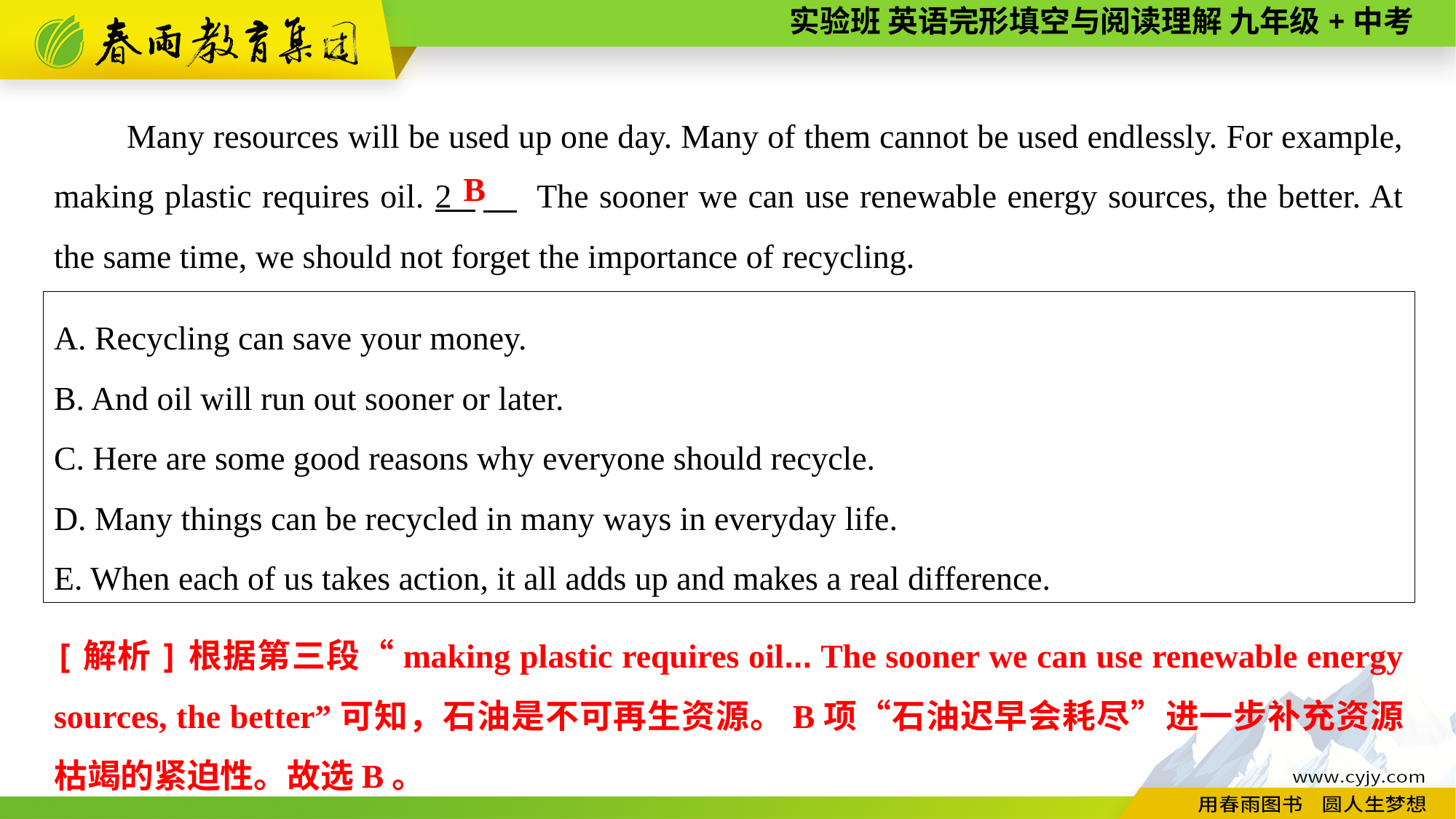

Many resources will be used up one day. Many of them cannot be used endlessly. For example, making plastic requires oil. 2  　 The sooner we can use renewable energy sources, the better. At the same time, we should not forget the importance of recycling.
B
A. Recycling can save your money.
B. And oil will run out sooner or later.
C. Here are some good reasons why everyone should recycle.
D. Many things can be recycled in many ways in everyday life.
E. When each of us takes action, it all adds up and makes a real difference.
[解析]根据第三段“making plastic requires oil... The sooner we can use renewable energy sources, the better”可知，石油是不可再生资源。B项“石油迟早会耗尽”进一步补充资源枯竭的紧迫性。故选B。